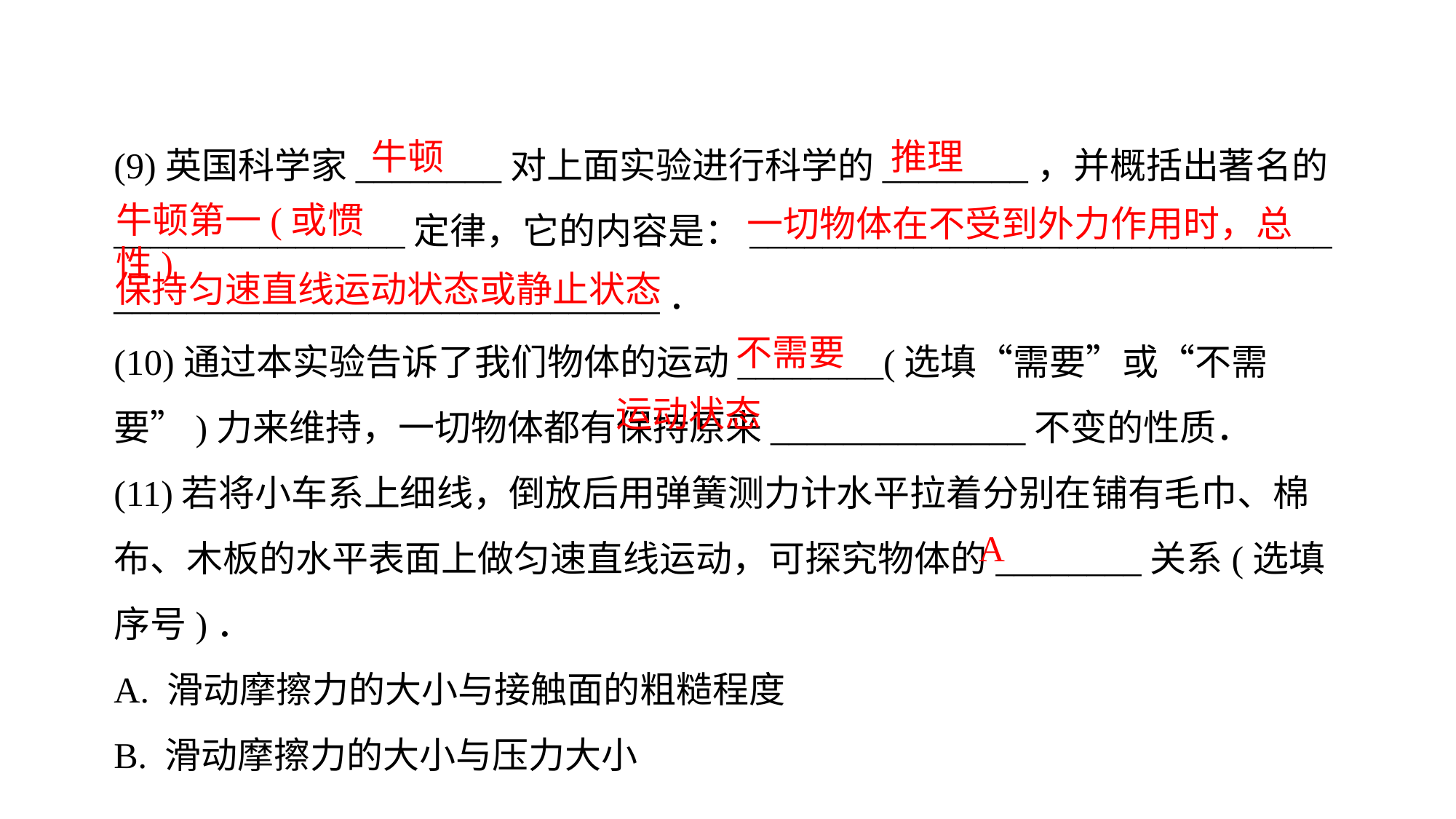

(9)英国科学家________对上面实验进行科学的________，并概括出著名的________________定律，它的内容是：________________________________
______________________________．(10)通过本实验告诉了我们物体的运动________(选填“需要”或“不需要”)力来维持，一切物体都有保持原来______________不变的性质．(11)若将小车系上细线，倒放后用弹簧测力计水平拉着分别在铺有毛巾、棉布、木板的水平表面上做匀速直线运动，可探究物体的________关系(选填序号)．A. 滑动摩擦力的大小与接触面的粗糙程度
B. 滑动摩擦力的大小与压力大小
牛顿
推理
                                                                            一切物体在不受到外力作用时，总保持匀速直线运动状态或静止状态
牛顿第一(或惯性)
不需要
运动状态
A